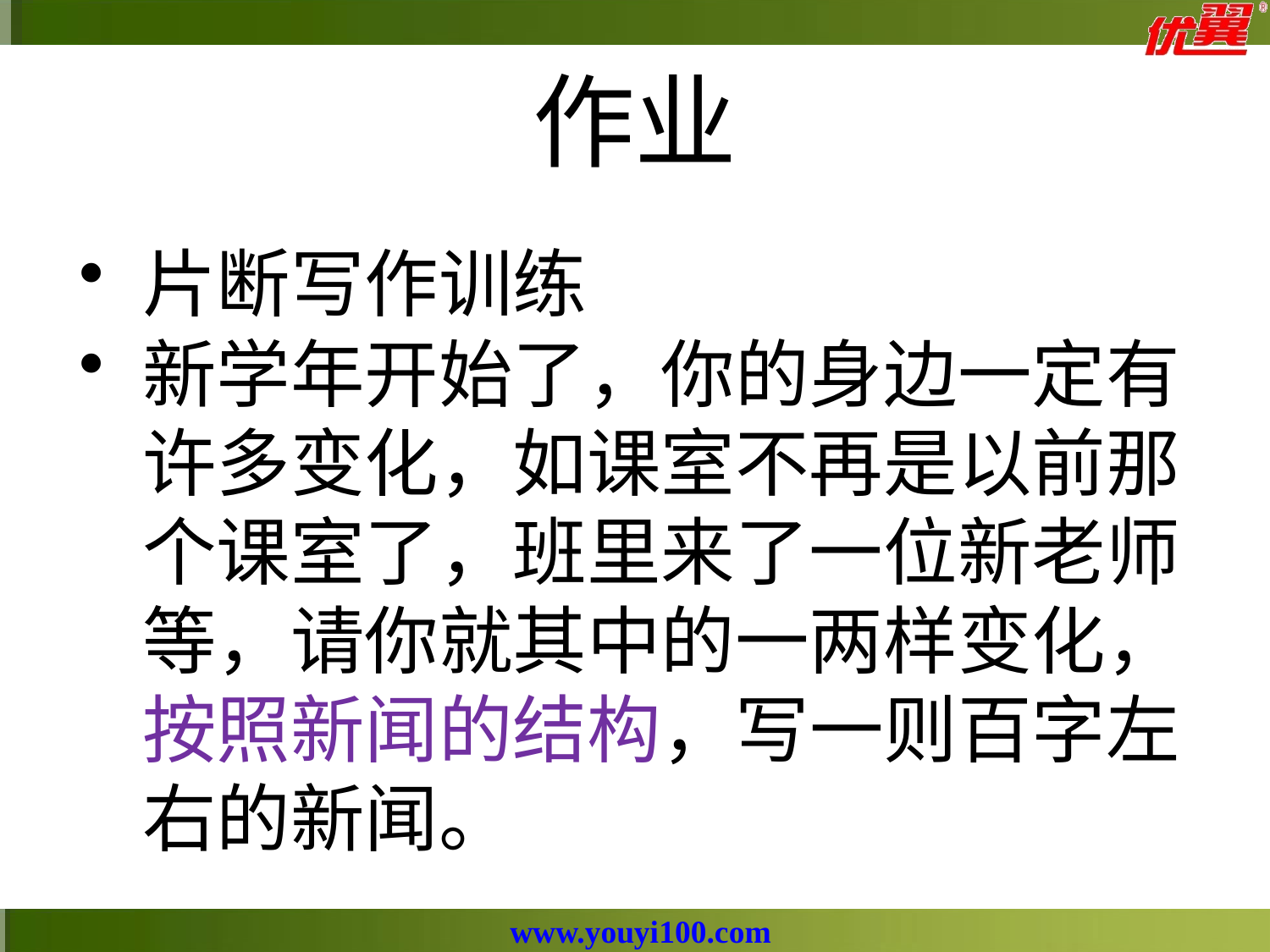

# 作业
片断写作训练
新学年开始了，你的身边一定有许多变化，如课室不再是以前那个课室了，班里来了一位新老师等，请你就其中的一两样变化，按照新闻的结构，写一则百字左右的新闻。